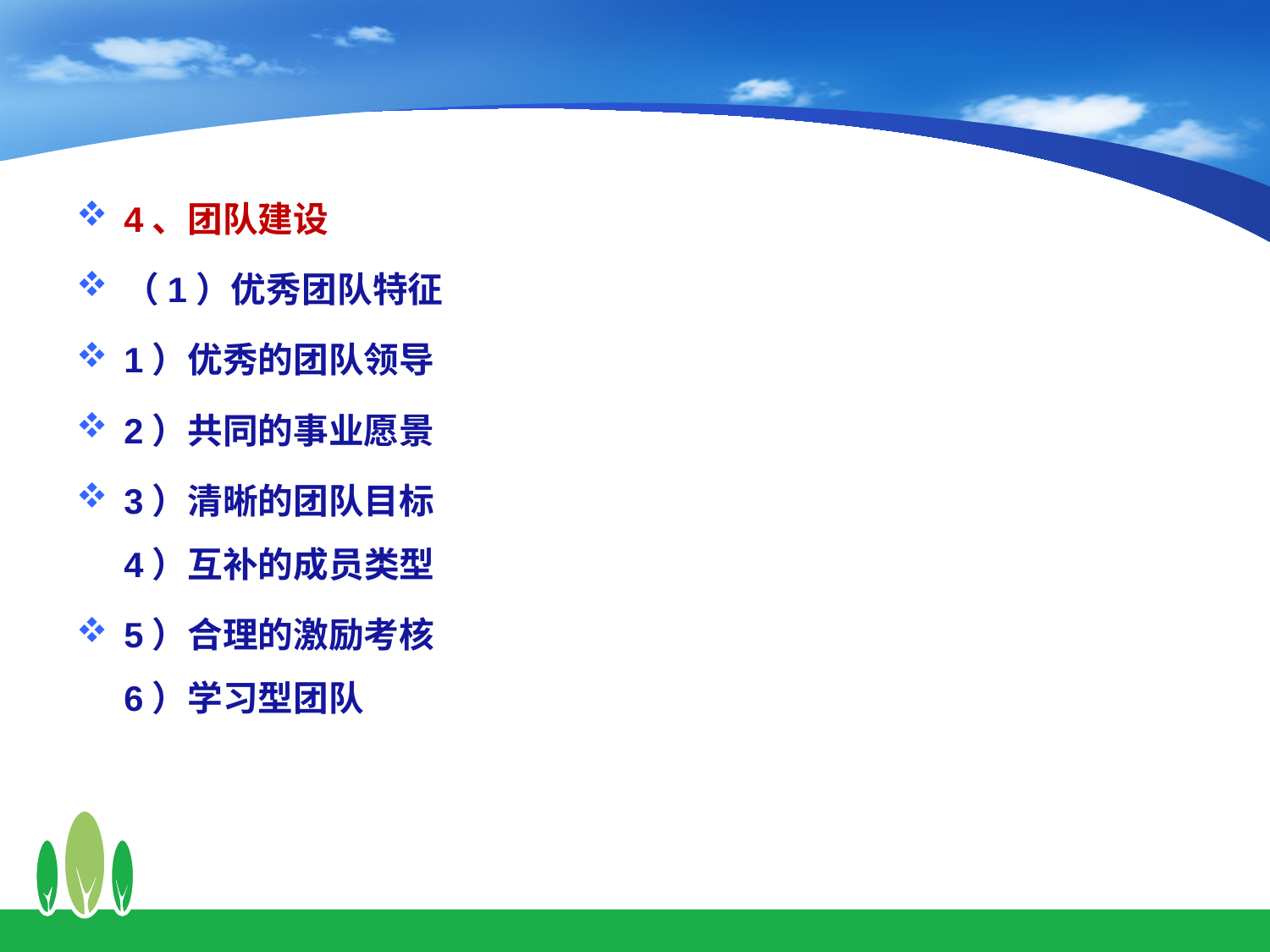

4、团队建设
（1）优秀团队特征
1）优秀的团队领导
2）共同的事业愿景
3）清晰的团队目标
4）互补的成员类型
5）合理的激励考核
6）学习型团队

66